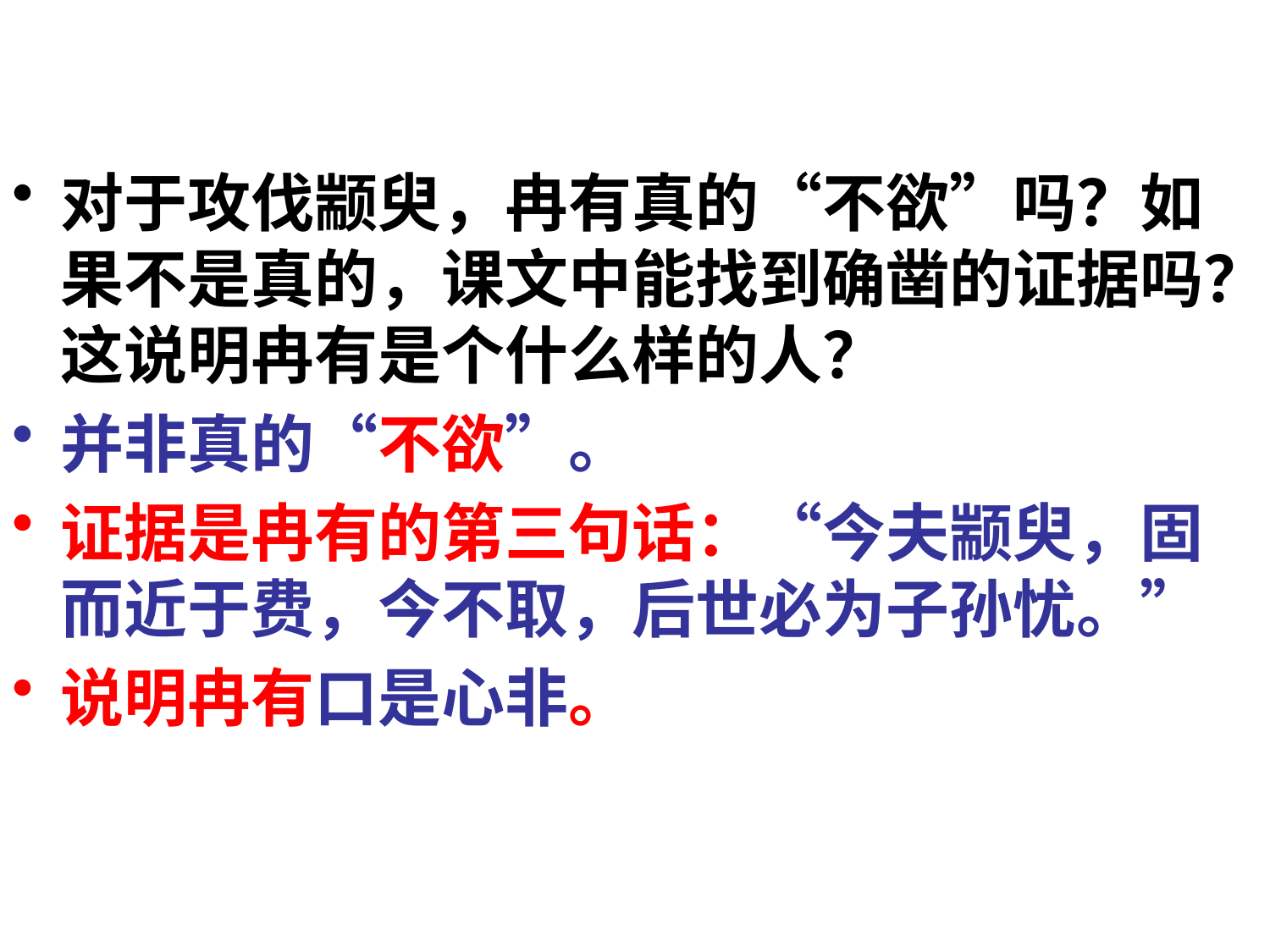

# 对于攻伐颛臾，冉有真的“不欲”吗？如果不是真的，课文中能找到确凿的证据吗？这说明冉有是个什么样的人？
并非真的“不欲”。
证据是冉有的第三句话：“今夫颛臾，固而近于费，今不取，后世必为子孙忧。”
说明冉有口是心非。